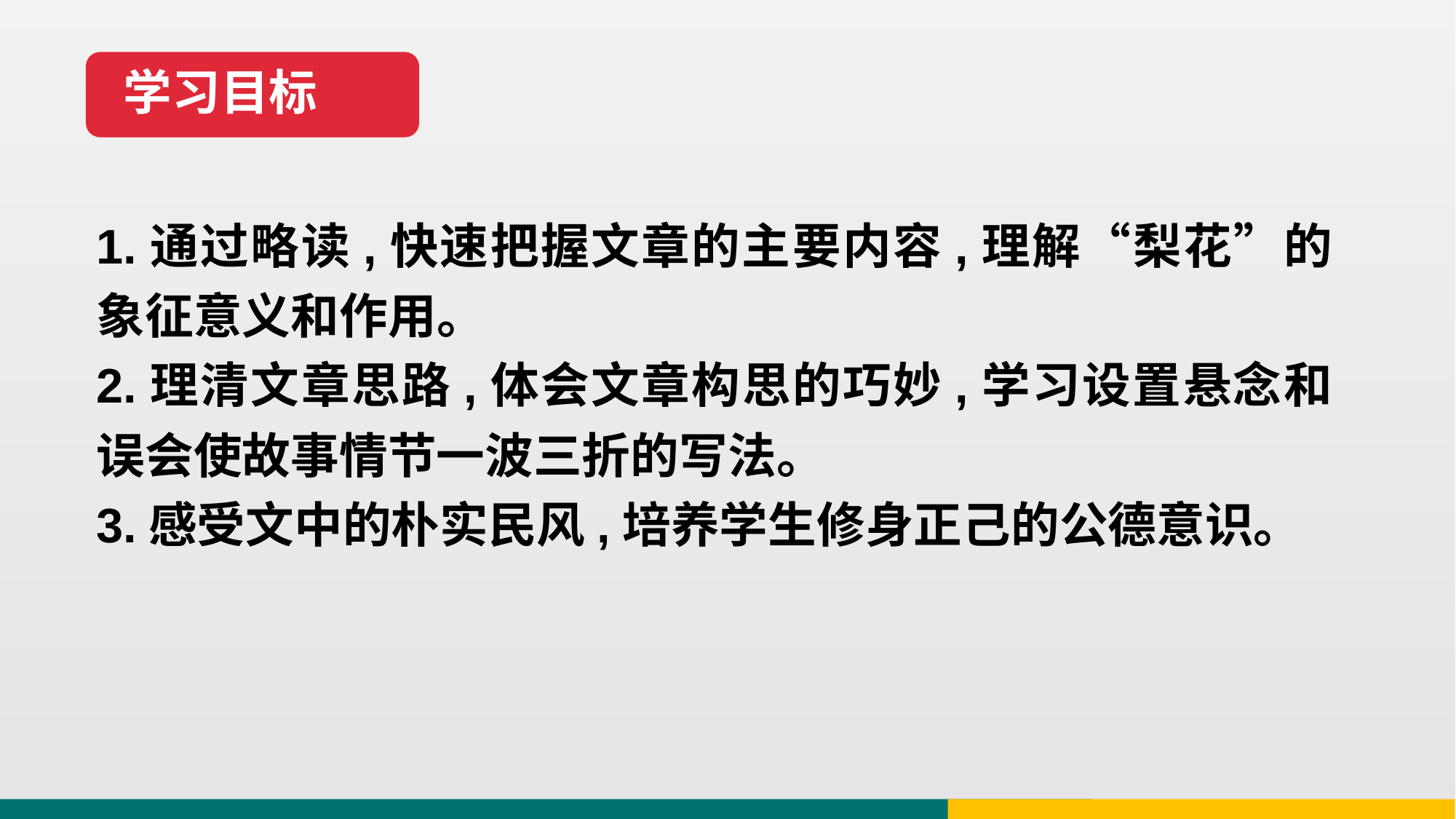

学习目标
1.通过略读,快速把握文章的主要内容,理解“梨花”的象征意义和作用。
2.理清文章思路,体会文章构思的巧妙,学习设置悬念和误会使故事情节一波三折的写法。
3.感受文中的朴实民风,培养学生修身正己的公德意识。